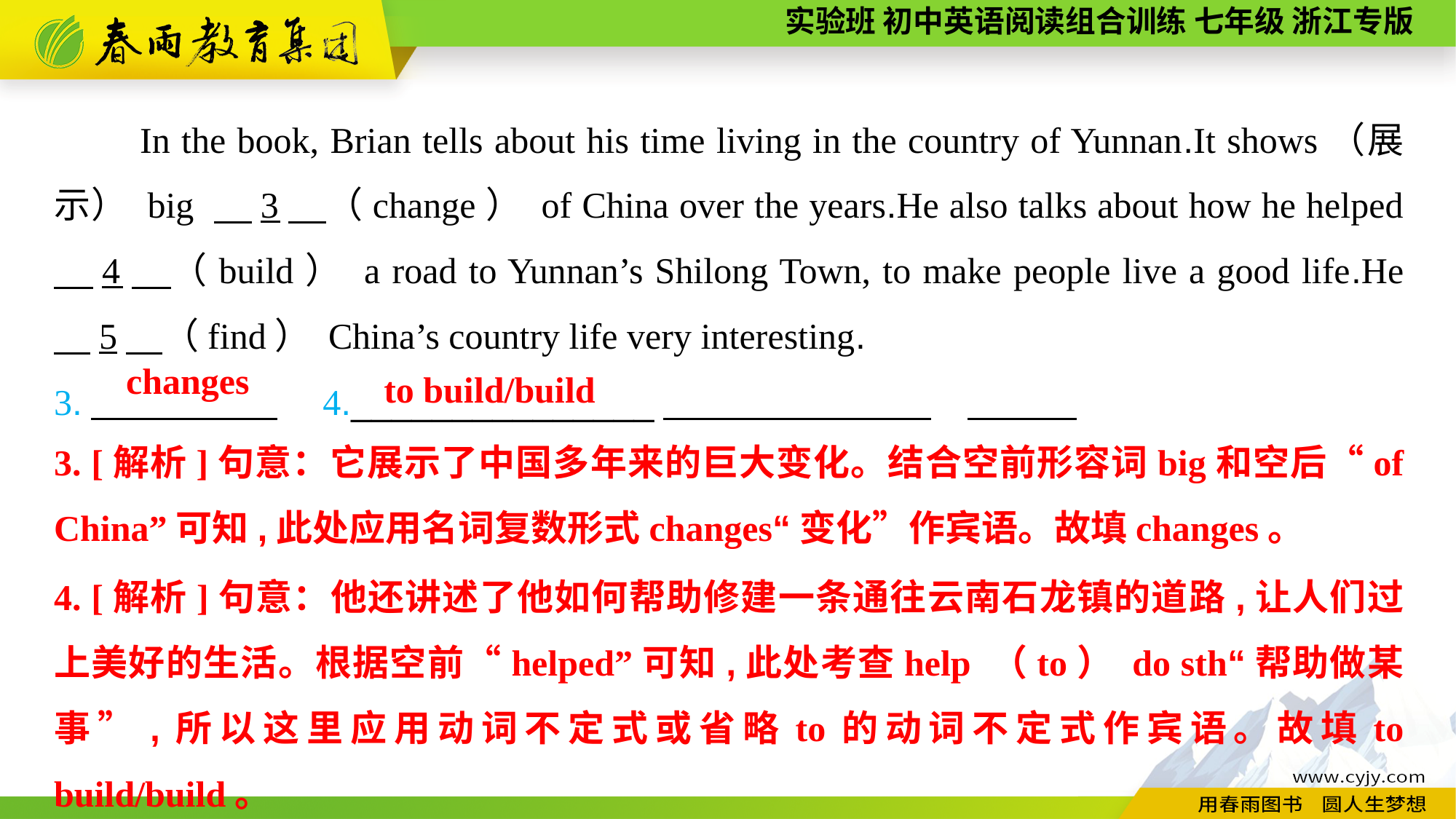

In the book, Brian tells about his time living in the country of Yunnan.It shows（展示） big 　3　（change） of China over the years.He also talks about how he helped 　4　（build） a road to Yunnan’s Shilong Town, to make people live a good life.He 　5　（find） China’s country life very interesting.
3.　　　　     　4._______________
changes
to build/build
3. [解析]句意：它展示了中国多年来的巨大变化。结合空前形容词big和空后“of China”可知,此处应用名词复数形式changes“变化”作宾语。故填changes。
4. [解析]句意：他还讲述了他如何帮助修建一条通往云南石龙镇的道路,让人们过上美好的生活。根据空前“helped”可知,此处考查help （to） do sth“帮助做某事”,所以这里应用动词不定式或省略to的动词不定式作宾语。故填to build/build。